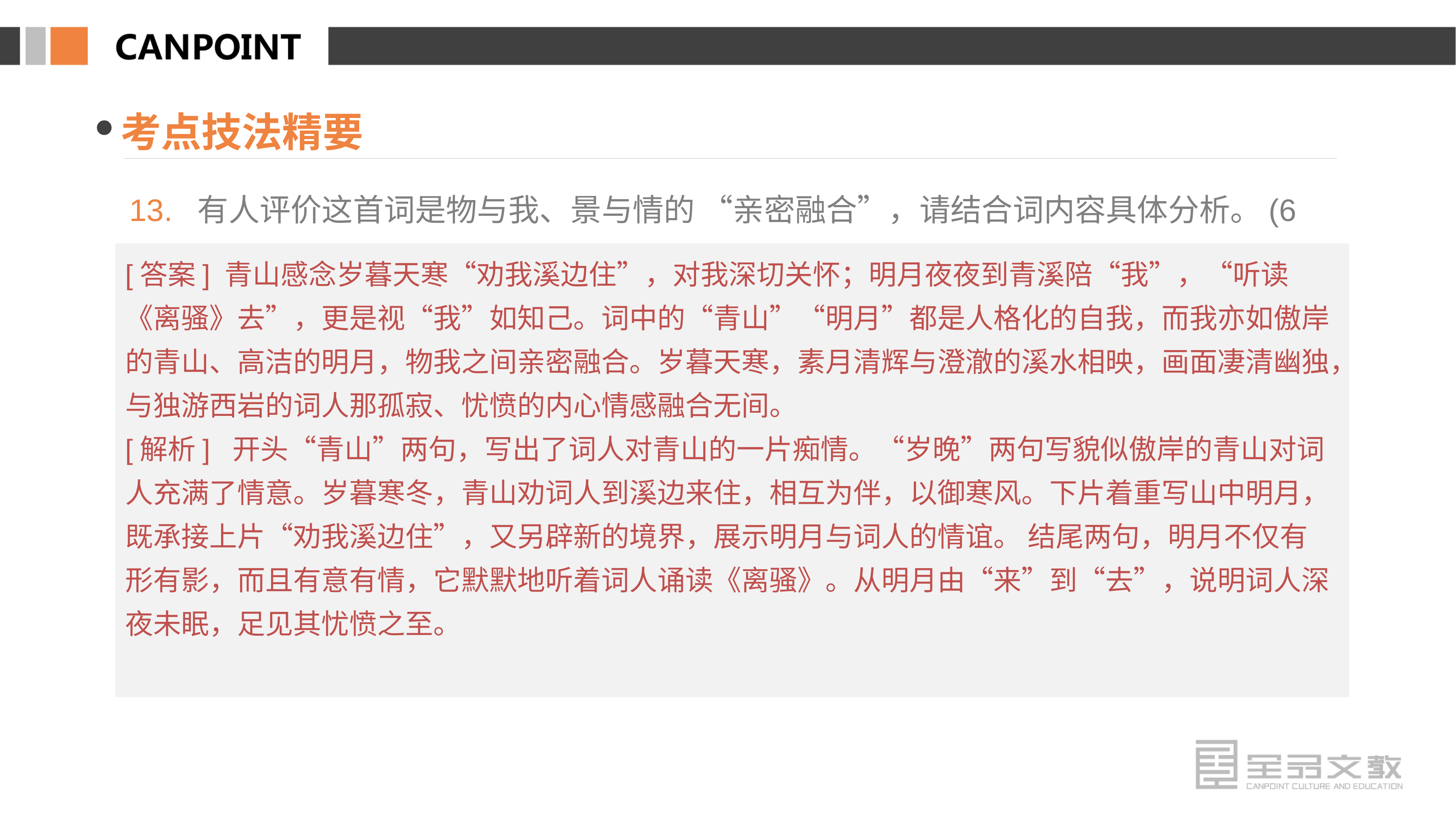

考点技法精要

13.  有人评价这首词是物与我、景与情的 “亲密融合”，请结合词内容具体分析。(6分)

[答案] 青山感念岁暮天寒“劝我溪边住”，对我深切关怀；明月夜夜到青溪陪“我”，“听读《离骚》去”，更是视“我”如知己。词中的“青山”“明月”都是人格化的自我，而我亦如傲岸的青山、高洁的明月，物我之间亲密融合。岁暮天寒，素月清辉与澄澈的溪水相映，画面凄清幽独，与独游西岩的词人那孤寂、忧愤的内心情感融合无间。
[解析]  开头“青山”两句，写出了词人对青山的一片痴情。“岁晚”两句写貌似傲岸的青山对词人充满了情意。岁暮寒冬，青山劝词人到溪边来住，相互为伴，以御寒风。下片着重写山中明月，既承接上片“劝我溪边住”，又另辟新的境界，展示明月与词人的情谊。 结尾两句，明月不仅有形有影，而且有意有情，它默默地听着词人诵读《离骚》。从明月由“来”到“去”，说明词人深夜未眠，足见其忧愤之至。